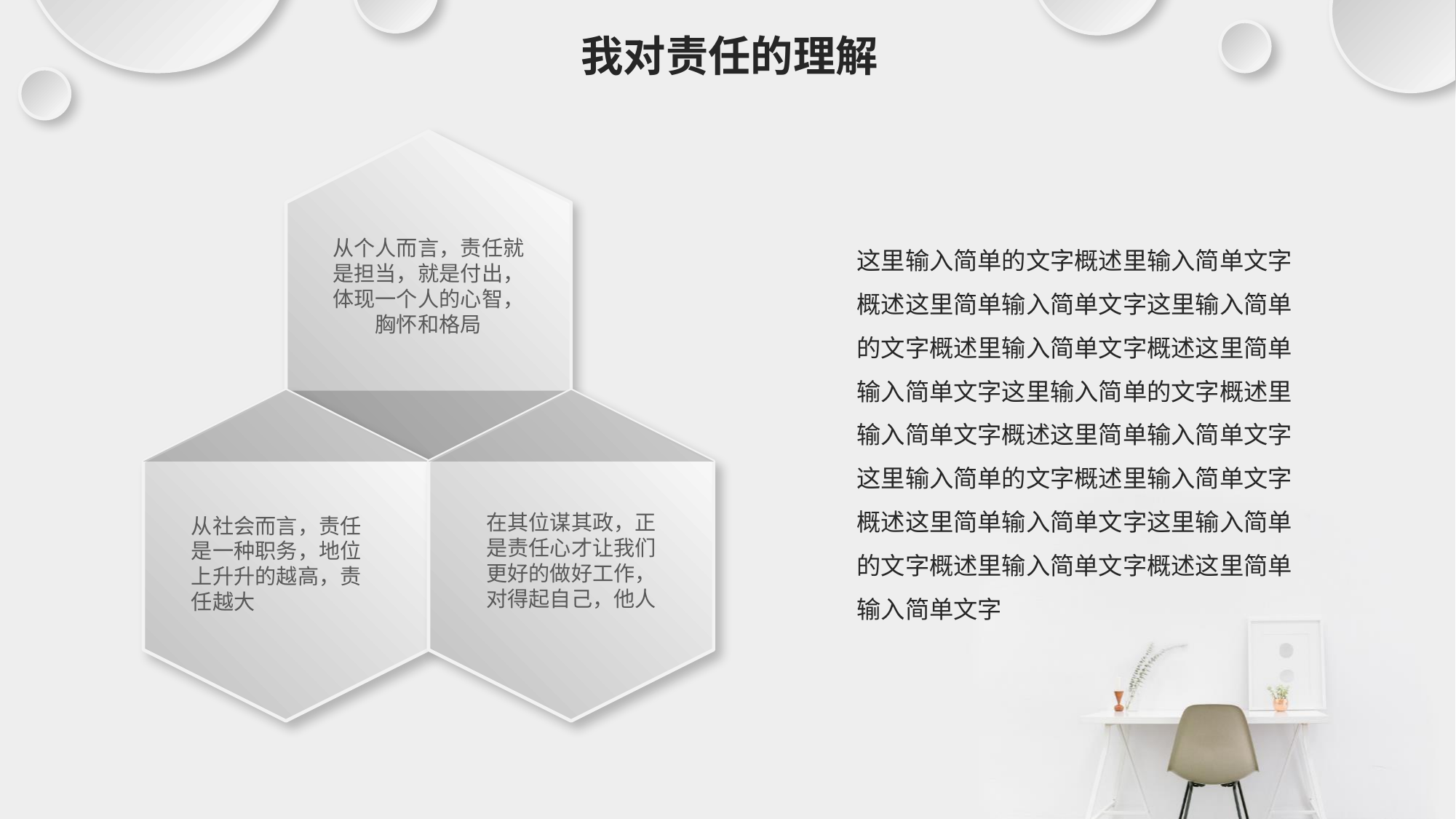

我对责任的理解

这里输入简单的文字概述里输入简单文字概述这里简单输入简单文字这里输入简单的文字概述里输入简单文字概述这里简单输入简单文字这里输入简单的文字概述里输入简单文字概述这里简单输入简单文字
这里输入简单的文字概述里输入简单文字概述这里简单输入简单文字这里输入简单的文字概述里输入简单文字概述这里简单输入简单文字

从个人而言，责任就是担当，就是付出，体现一个人的心智，胸怀和格局

在其位谋其政，正是责任心才让我们更好的做好工作，对得起自己，他人
从社会而言，责任是一种职务，地位上升升的越高，责任越大